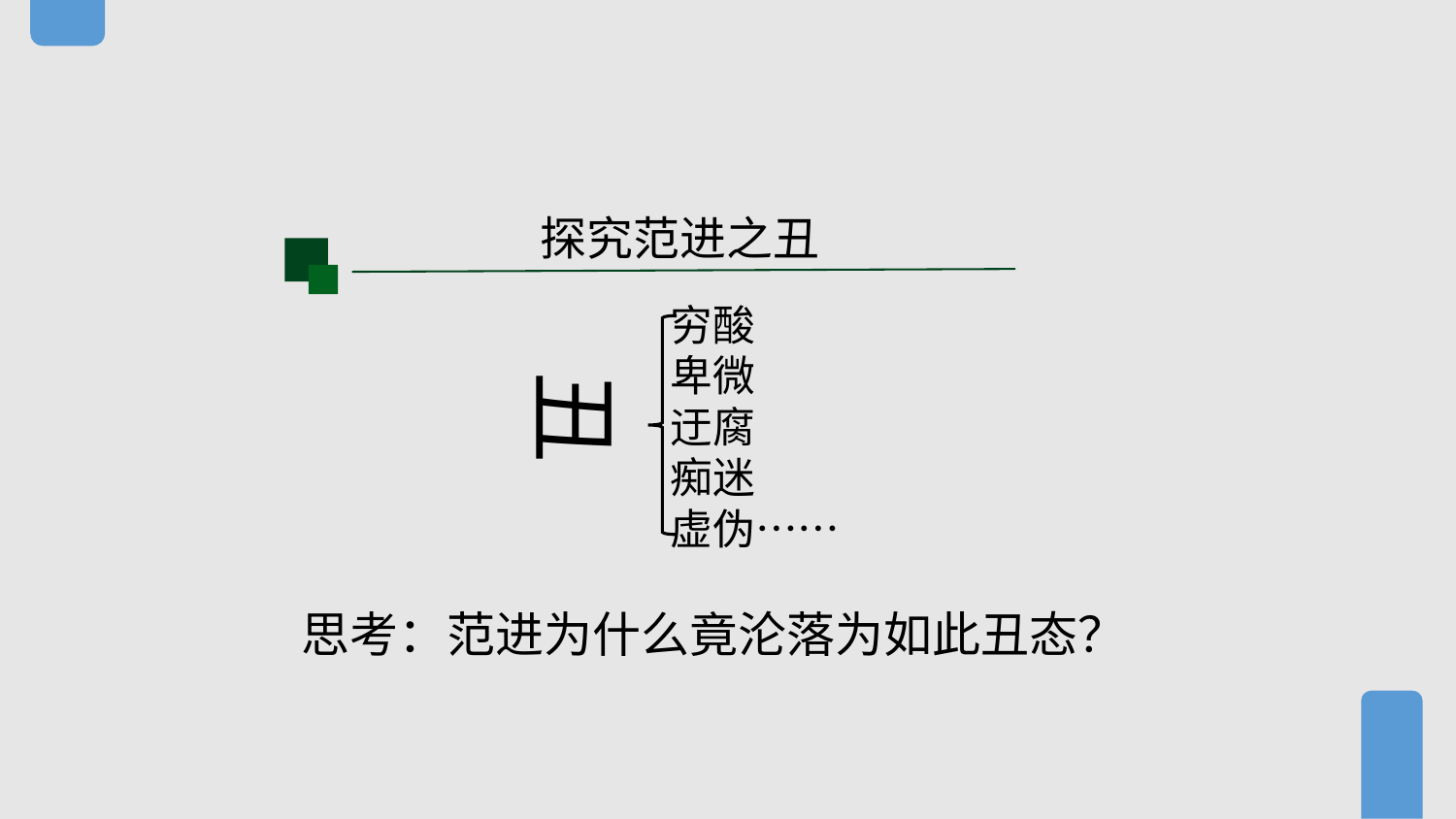

探究范进之丑

                                                穷酸
                                                卑微
                                                迂腐
                                                痴迷
                                                虚伪……

         思考：范进为什么竟沦落为如此丑态？

丑